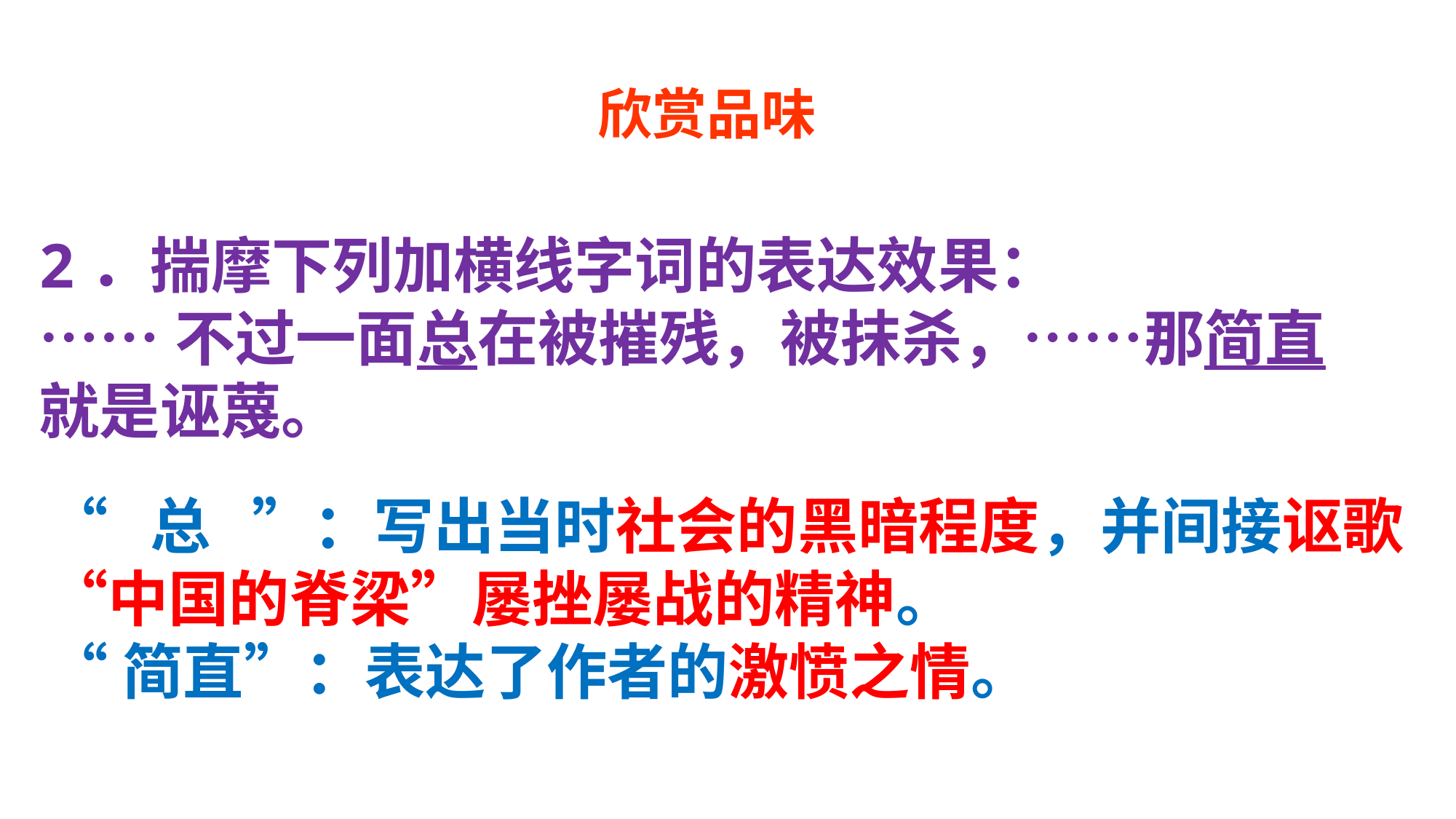

欣赏品味
2．揣摩下列加横线字词的表达效果：
……不过一面总在被摧残，被抹杀，……那简直就是诬蔑。
“  总   ”：写出当时社会的黑暗程度，并间接讴歌“中国的脊梁”屡挫屡战的精神。
“简直”：表达了作者的激愤之情。